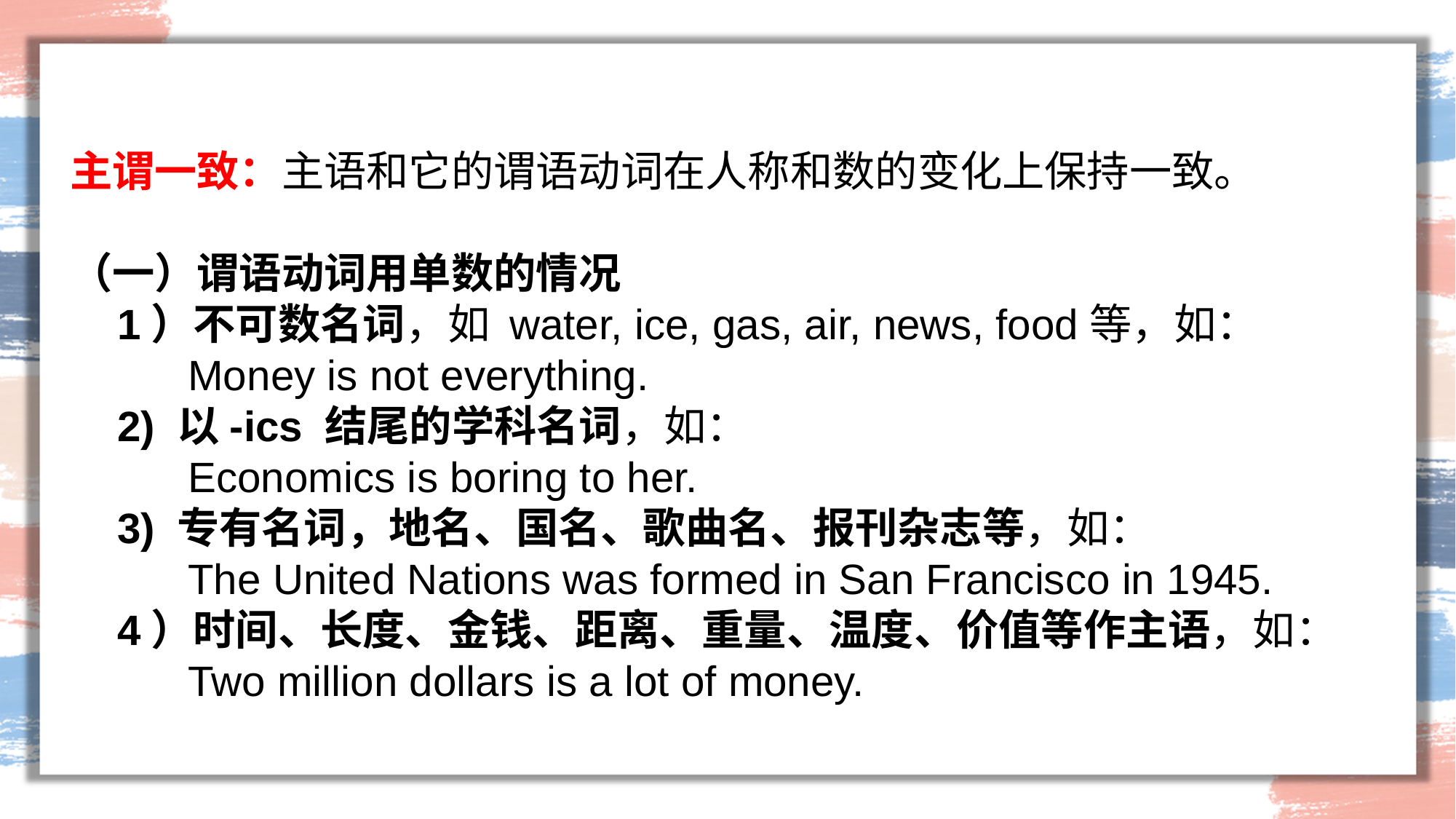

#
主谓一致：主语和它的谓语动词在人称和数的变化上保持一致。

（一）谓语动词用单数的情况
    1）不可数名词，如 water, ice, gas, air, news, food等，如：
          Money is not everything.
    2) 以-ics 结尾的学科名词，如：
          Economics is boring to her.
    3) 专有名词，地名、国名、歌曲名、报刊杂志等，如：
          The United Nations was formed in San Francisco in 1945.
    4）时间、长度、金钱、距离、重量、温度、价值等作主语，如：
          Two million dollars is a lot of money.